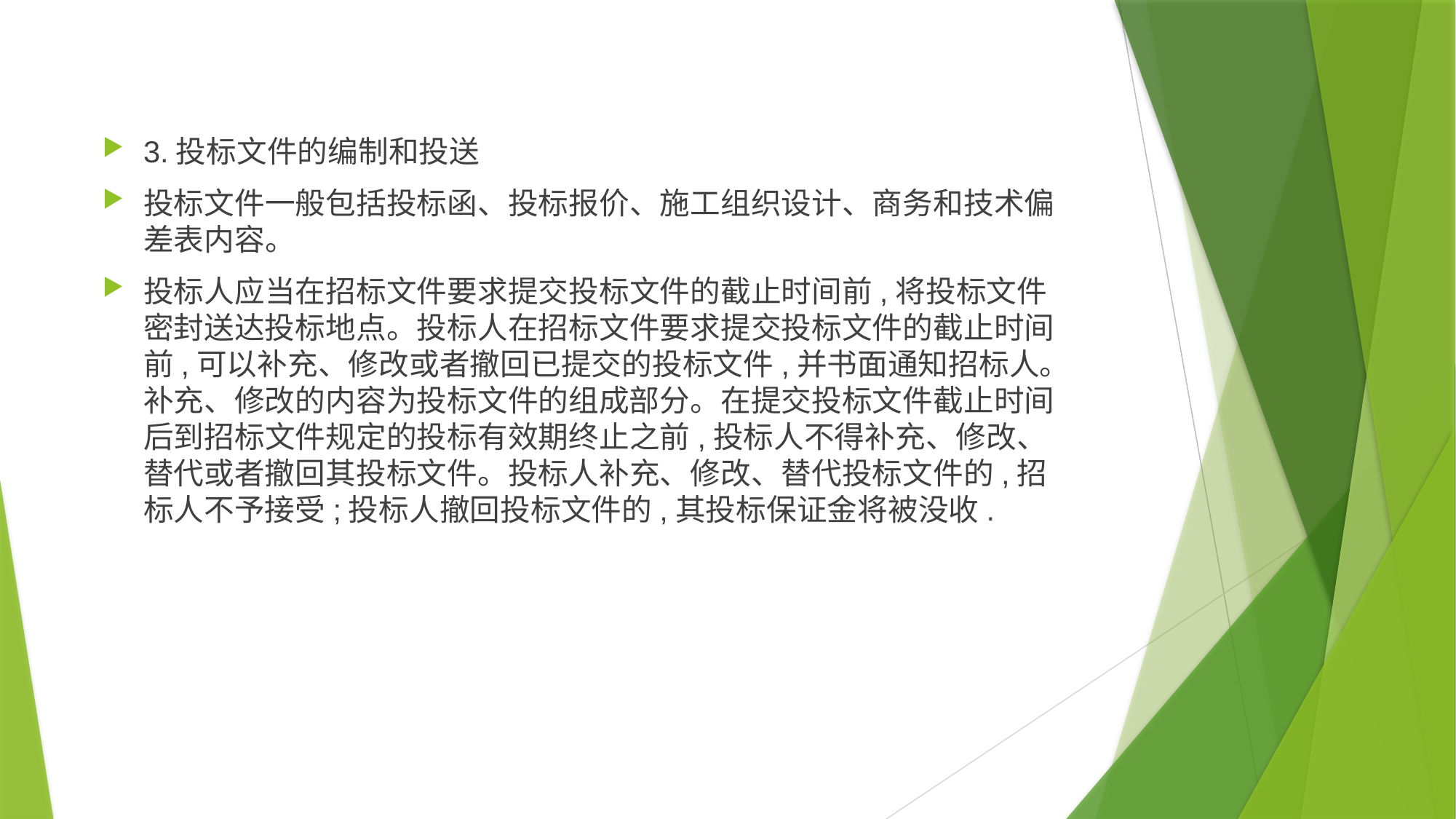

3.投标文件的编制和投送
投标文件一般包括投标函、投标报价、施工组织设计、商务和技术偏差表内容。
投标人应当在招标文件要求提交投标文件的截止时间前,将投标文件密封送达投标地点。投标人在招标文件要求提交投标文件的截止时间前,可以补充、修改或者撤回已提交的投标文件,并书面通知招标人。补充、修改的内容为投标文件的组成部分。在提交投标文件截止时间后到招标文件规定的投标有效期终止之前,投标人不得补充、修改、替代或者撤回其投标文件。投标人补充、修改、替代投标文件的,招标人不予接受;投标人撤回投标文件的,其投标保证金将被没收.